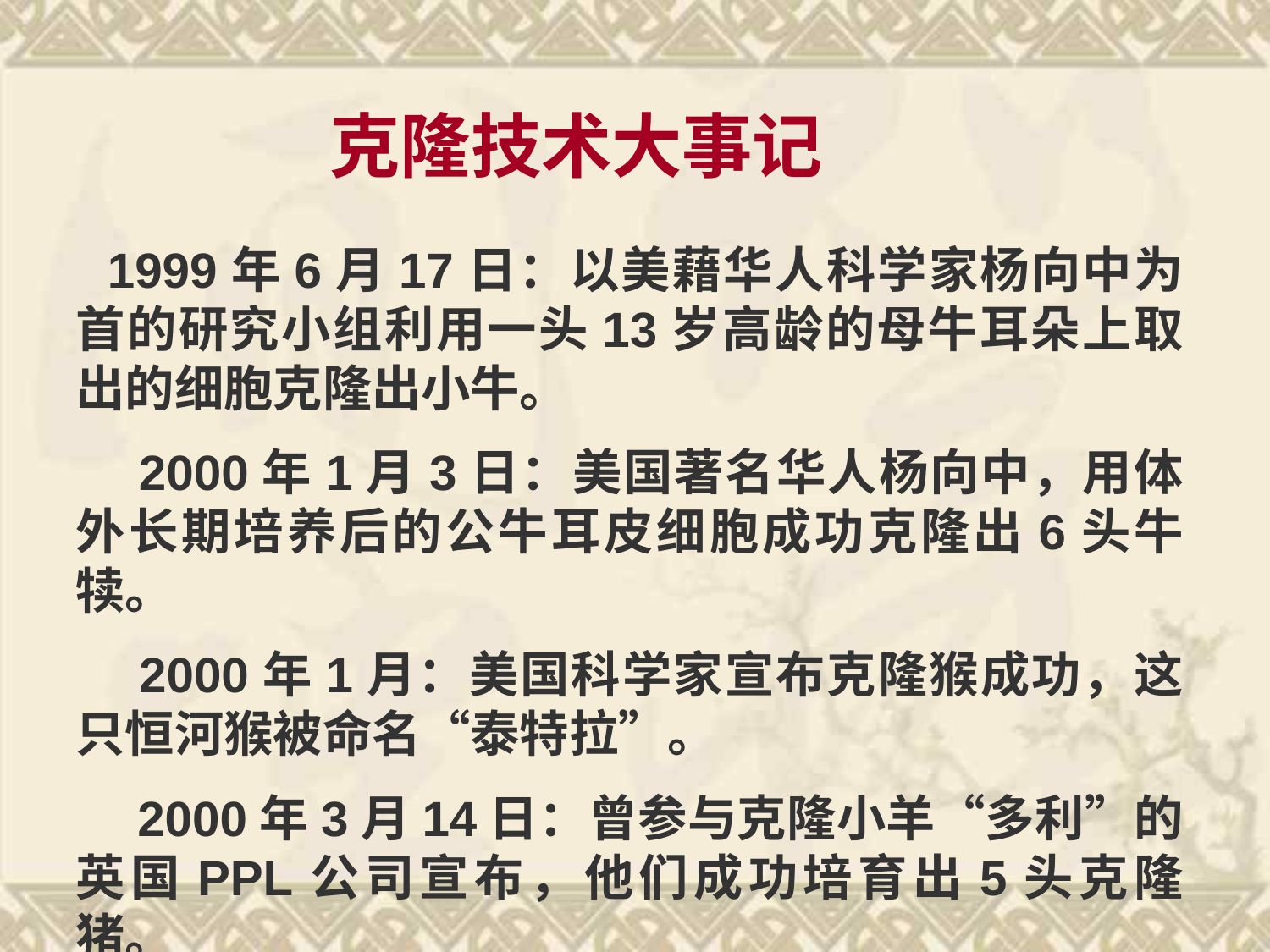

克隆技术大事记
  1999年6月17日：以美藉华人科学家杨向中为首的研究小组利用一头13岁高龄的母牛耳朵上取出的细胞克隆出小牛。
　2000年1月3日：美国著名华人杨向中，用体外长期培养后的公牛耳皮细胞成功克隆出6头牛犊。
　2000年1月：美国科学家宣布克隆猴成功，这只恒河猴被命名“泰特拉”。
　2000年3月14日：曾参与克隆小羊“多利”的英国PPL公司宣布，他们成功培育出5头克隆猪。